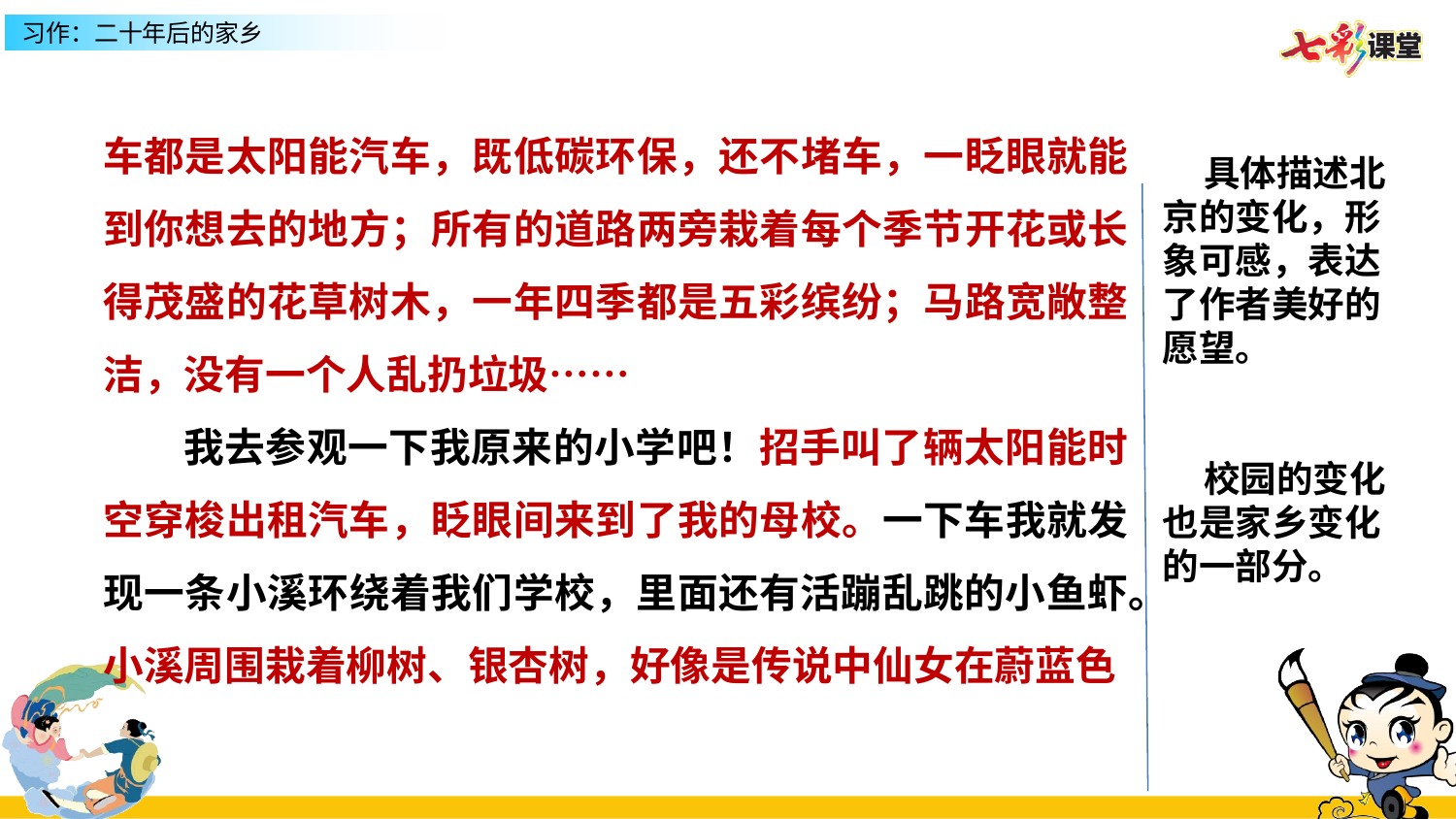

具体描述北京的变化，形象可感，表达了作者美好的愿望。

    校园的变化也是家乡变化的一部分。

车都是太阳能汽车，既低碳环保，还不堵车，一眨眼就能到你想去的地方；所有的道路两旁栽着每个季节开花或长得茂盛的花草树木，一年四季都是五彩缤纷；马路宽敞整洁，没有一个人乱扔垃圾……
我去参观一下我原来的小学吧！招手叫了辆太阳能时空穿梭出租汽车，眨眼间来到了我的母校。一下车我就发现一条小溪环绕着我们学校，里面还有活蹦乱跳的小鱼虾。小溪周围栽着柳树、银杏树，好像是传说中仙女在蔚蓝色